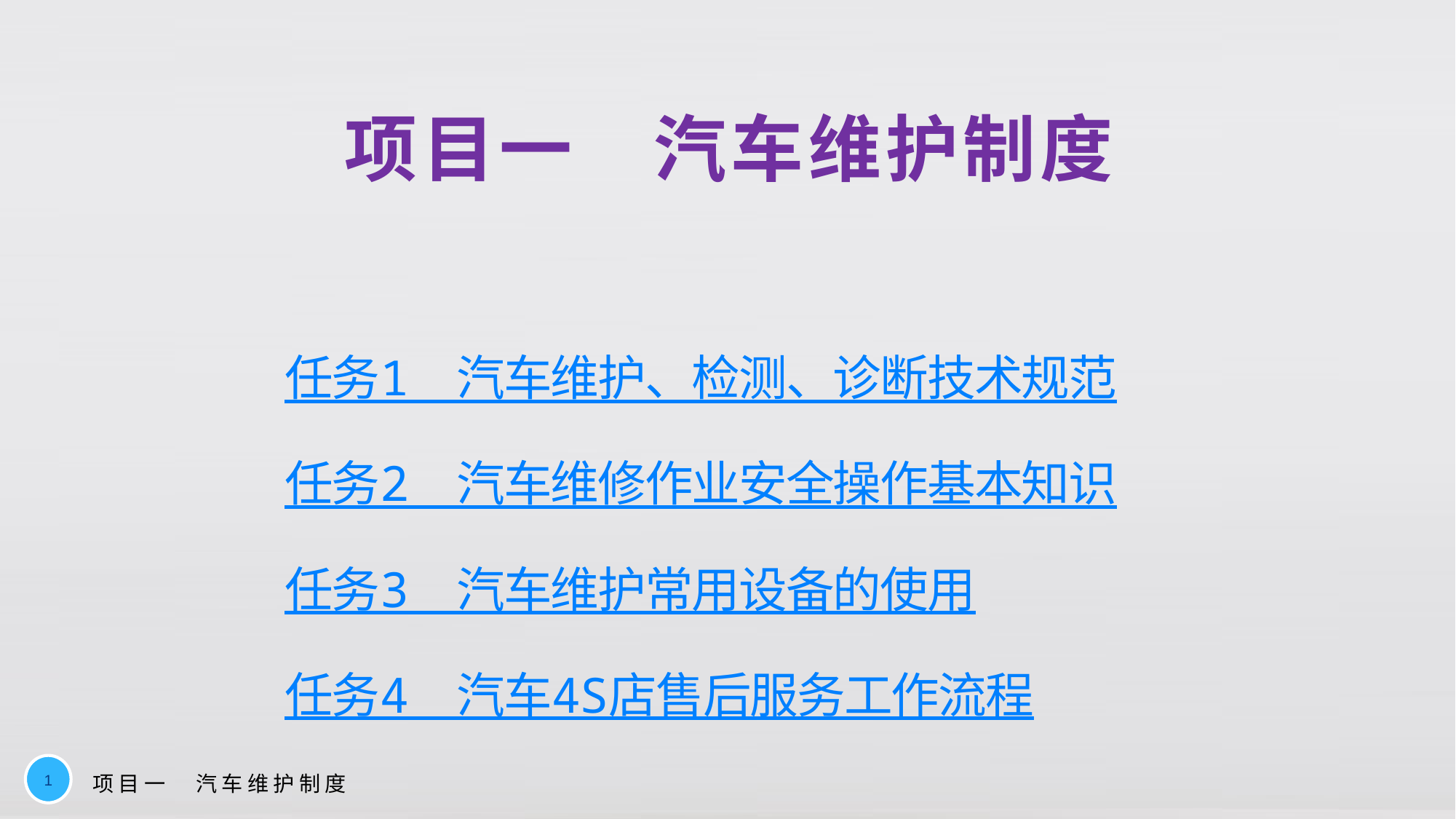

项目一　汽车维护制度
任务1　汽车维护、检测、诊断技术规范
任务2　汽车维修作业安全操作基本知识
任务3　汽车维护常用设备的使用
任务4　汽车4S店售后服务工作流程
1